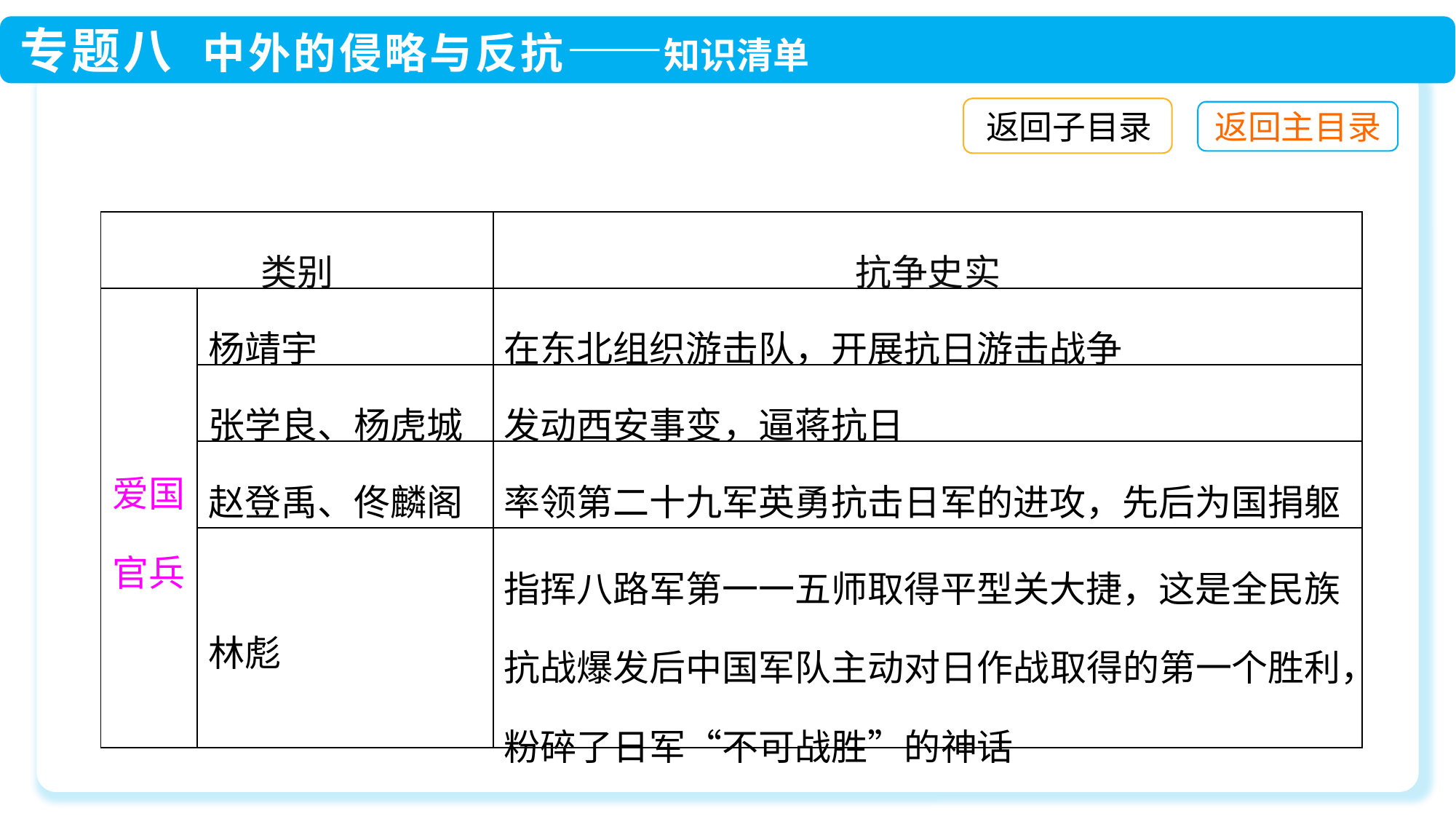

返回子目录
| 类别 |  | 抗争史实 |
| --- | --- | --- |
| 爱国官兵 | 杨靖宇 | 在东北组织游击队，开展抗日游击战争 |
|  | 张学良、杨虎城 | 发动西安事变，逼蒋抗日 |
|  | 赵登禹、佟麟阁 | 率领第二十九军英勇抗击日军的进攻，先后为国捐躯 |
|  | 林彪 | 指挥八路军第一一五师取得平型关大捷，这是全民族抗战爆发后中国军队主动对日作战取得的第一个胜利，粉碎了日军“不可战胜”的神话 |